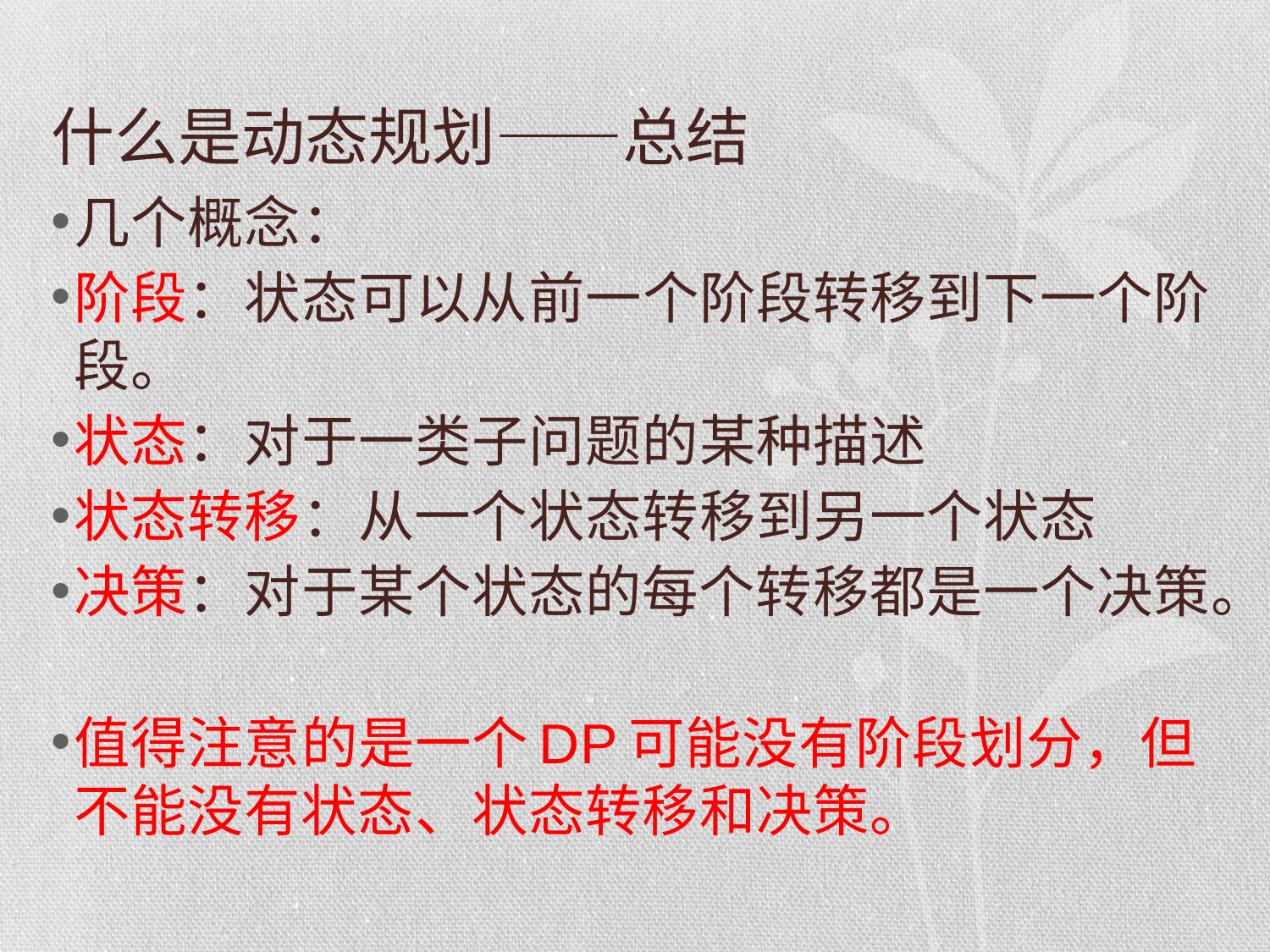

# 什么是动态规划——总结
几个概念：
阶段：状态可以从前一个阶段转移到下一个阶段。
状态：对于一类子问题的某种描述
状态转移：从一个状态转移到另一个状态
决策：对于某个状态的每个转移都是一个决策。

值得注意的是一个DP可能没有阶段划分，但不能没有状态、状态转移和决策。